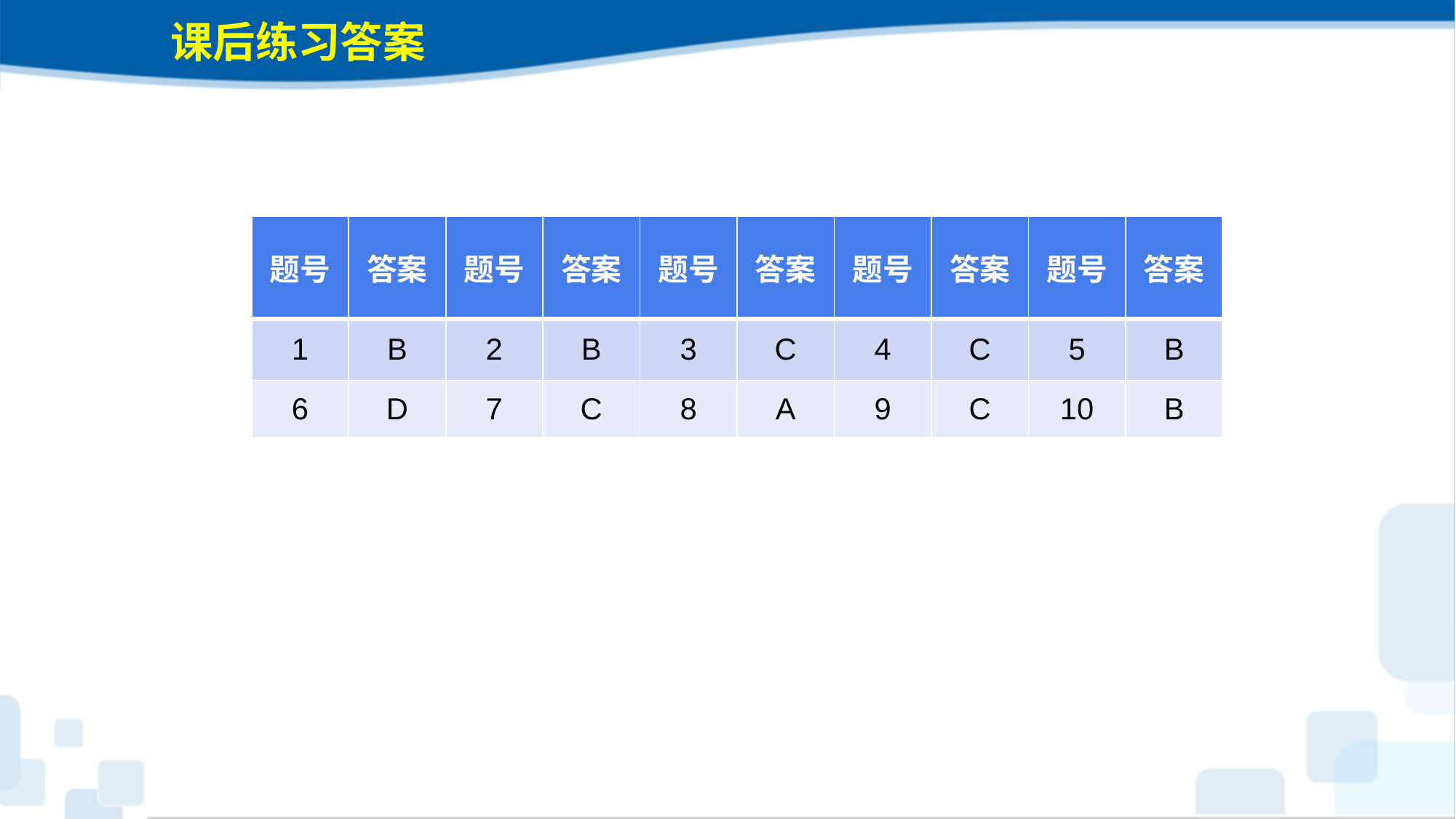

课后练习答案
| 题号 | 答案 | 题号 | 答案 | 题号 | 答案 | 题号 | 答案 | 题号 | 答案 |
| --- | --- | --- | --- | --- | --- | --- | --- | --- | --- |
| 1 | B | 2 | B | 3 | C | 4 | C | 5 | B |
| 6 | D | 7 | C | 8 | A | 9 | C | 10 | B |